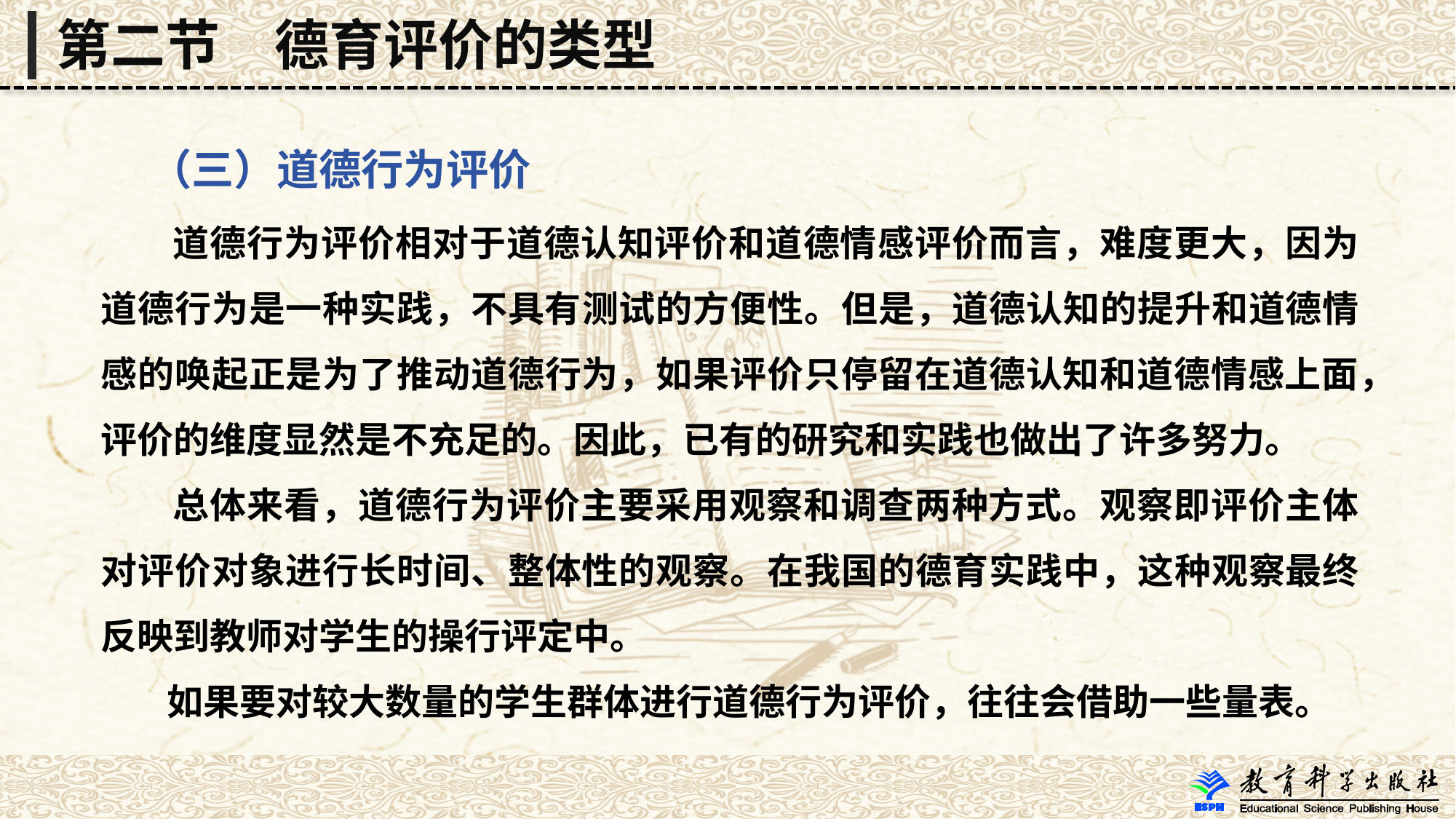

第二节　德育评价的类型
    （三）道德行为评价

       道德行为评价相对于道德认知评价和道德情感评价而言，难度更大，因为道德行为是一种实践，不具有测试的方便性。但是，道德认知的提升和道德情感的唤起正是为了推动道德行为，如果评价只停留在道德认知和道德情感上面，评价的维度显然是不充足的。因此，已有的研究和实践也做出了许多努力。
       总体来看，道德行为评价主要采用观察和调查两种方式。观察即评价主体对评价对象进行长时间、整体性的观察。在我国的德育实践中，这种观察最终反映到教师对学生的操行评定中。
       如果要对较大数量的学生群体进行道德行为评价，往往会借助一些量表。